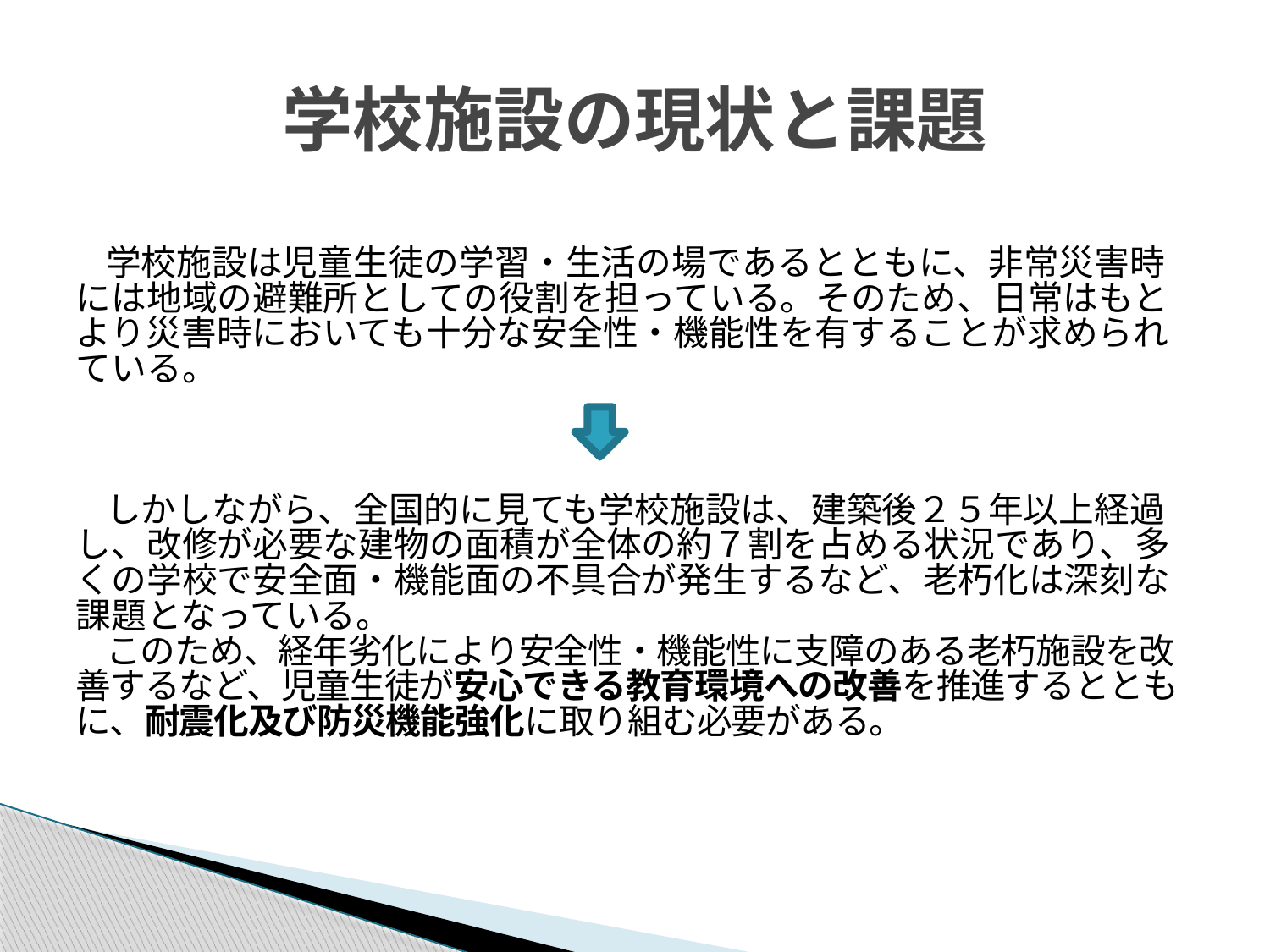

# 学校施設の現状と課題

学校施設は児童生徒の学習・生活の場であるとともに、非常災害時には地域の避難所としての役割を担っている。そのため、日常はもとより災害時においても十分な安全性・機能性を有することが求められている。

しかしながら、全国的に見ても学校施設は、建築後２５年以上経過し、改修が必要な建物の面積が全体の約７割を占める状況であり、多くの学校で安全面・機能面の不具合が発生するなど、老朽化は深刻な課題となっている。
このため、経年劣化により安全性・機能性に支障のある老朽施設を改善するなど、児童生徒が安心できる教育環境への改善を推進するとともに、耐震化及び防災機能強化に取り組む必要がある。